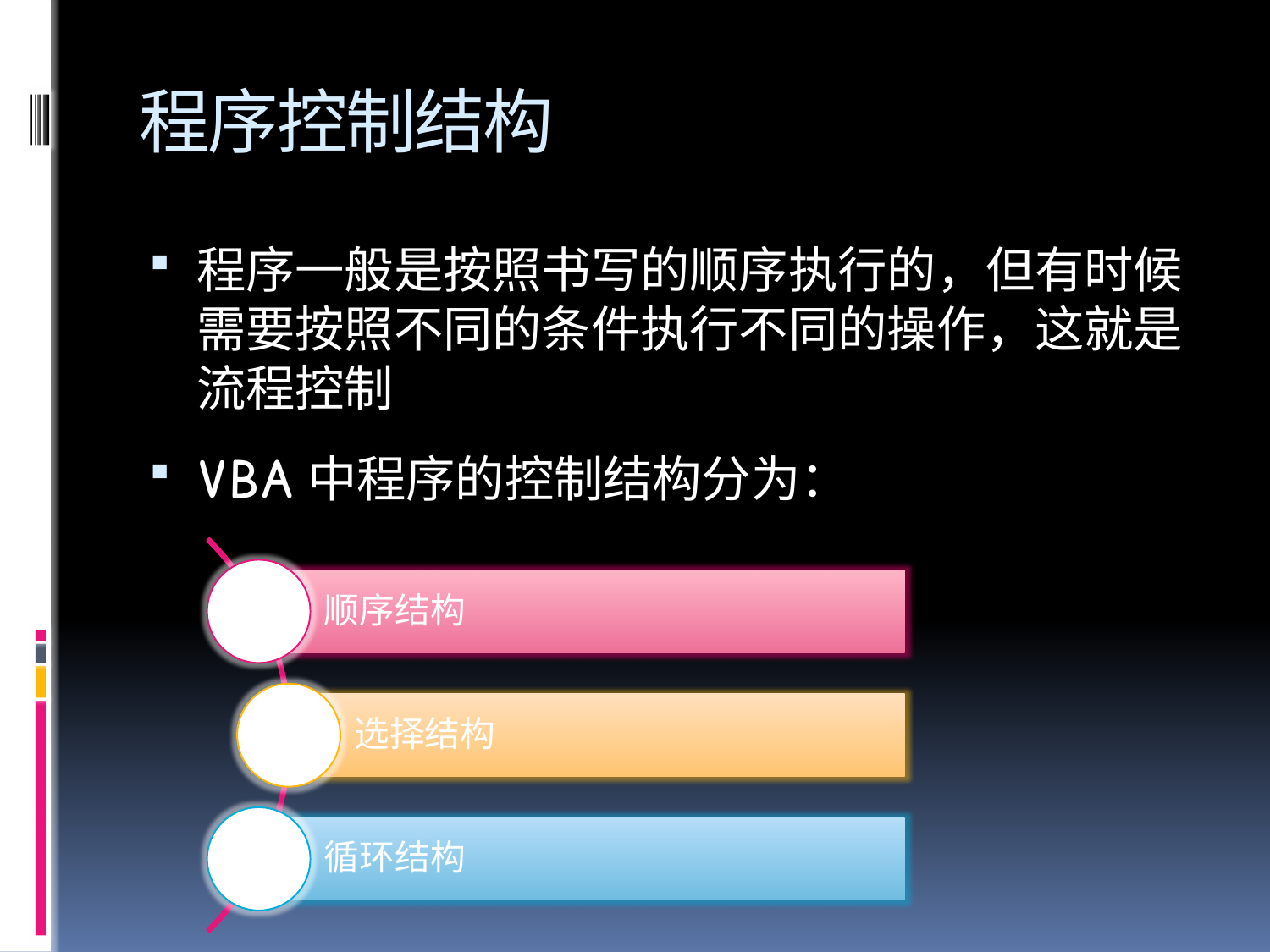

# 程序控制结构
程序一般是按照书写的顺序执行的，但有时候需要按照不同的条件执行不同的操作，这就是流程控制
VBA中程序的控制结构分为：
顺序结构
选择结构
循环结构